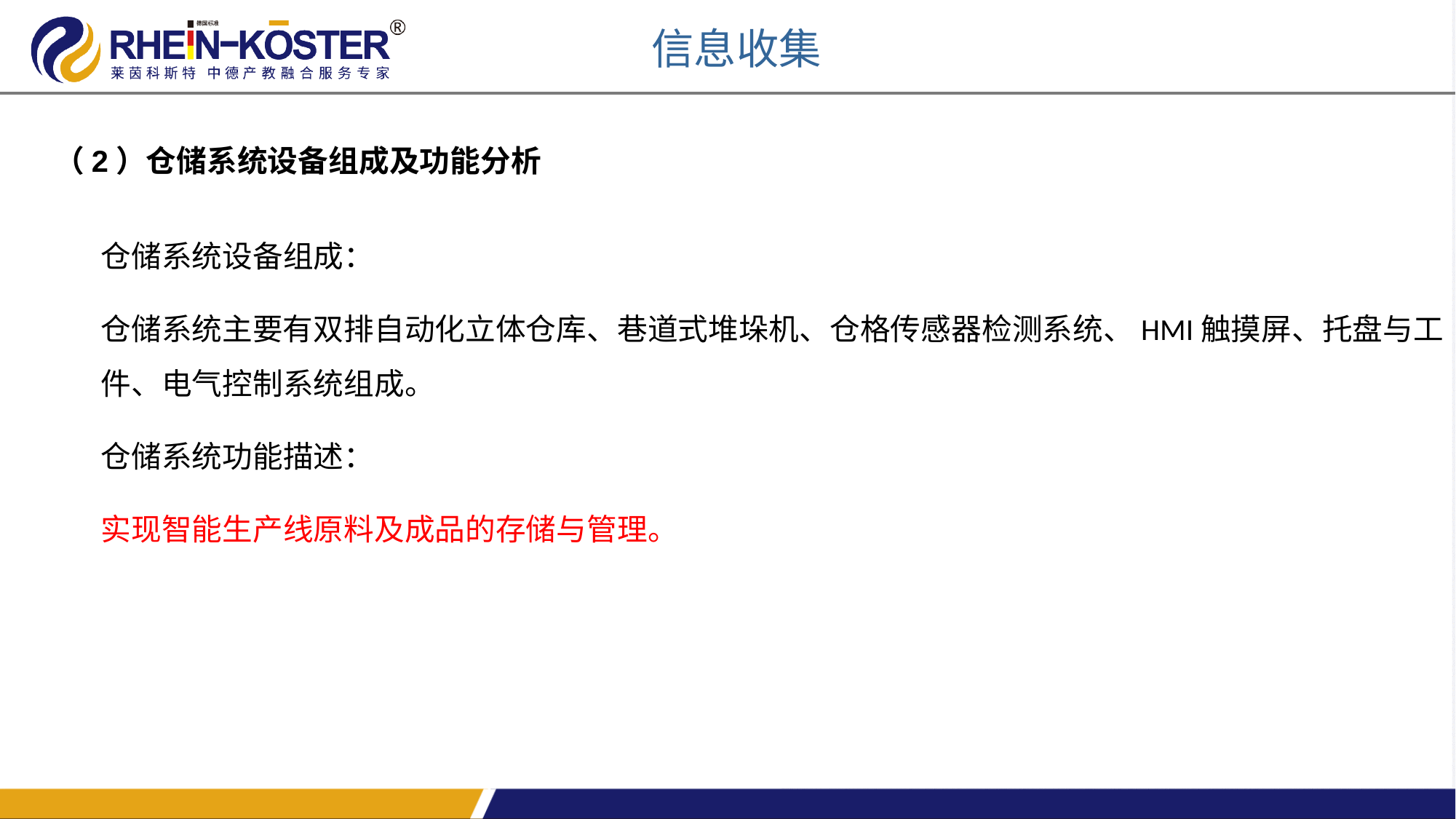

信息收集
（2）仓储系统设备组成及功能分析
仓储系统设备组成：
仓储系统主要有双排自动化立体仓库、巷道式堆垛机、仓格传感器检测系统、HMI触摸屏、托盘与工件、电气控制系统组成。
仓储系统功能描述：
实现智能生产线原料及成品的存储与管理。